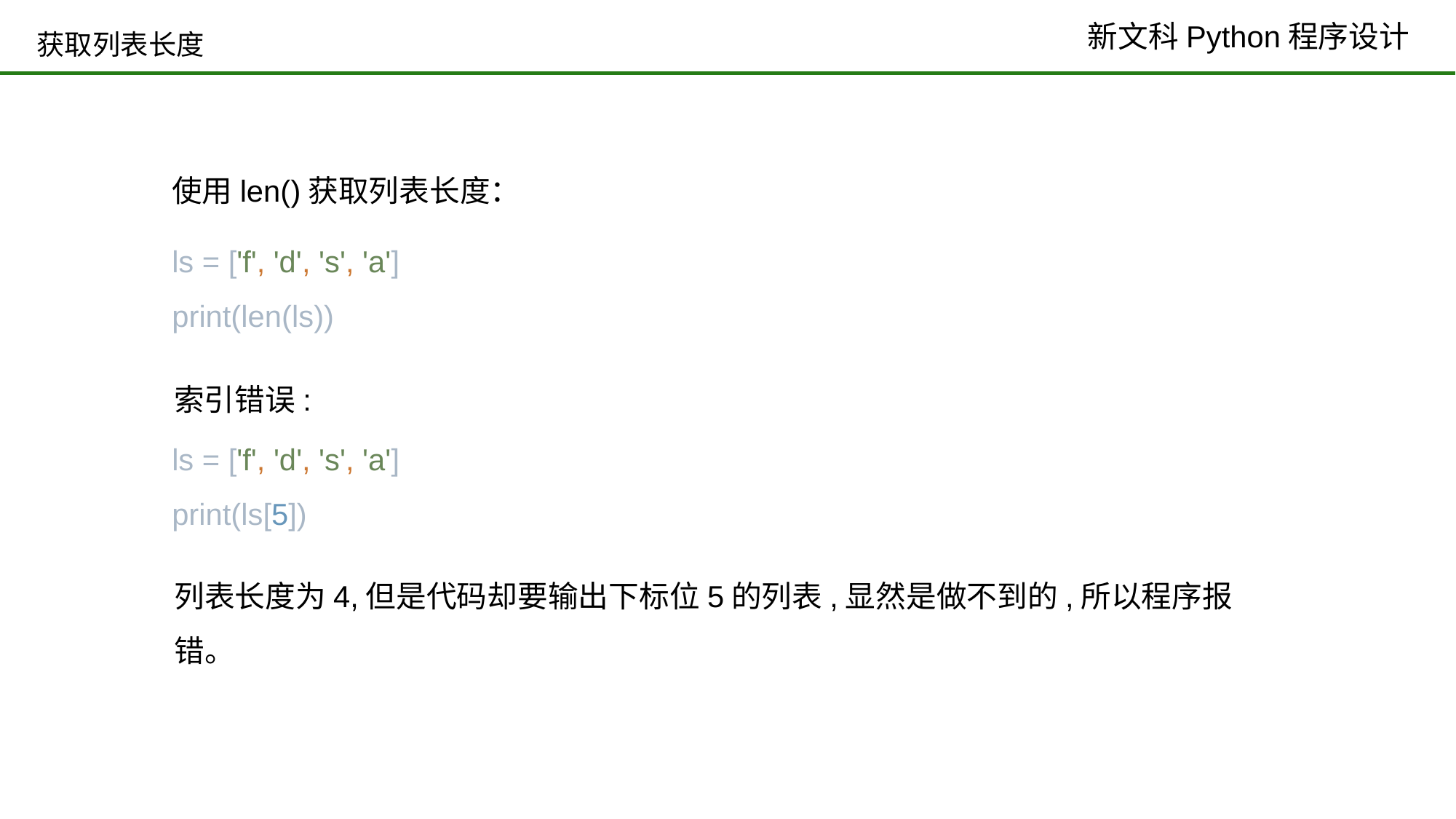

# 获取列表长度
使用len()获取列表长度：
ls = ['f', 'd', 's', 'a']
print(len(ls))
索引错误:
ls = ['f', 'd', 's', 'a']
print(ls[5])
列表长度为4,但是代码却要输出下标位5的列表,显然是做不到的,所以程序报错。